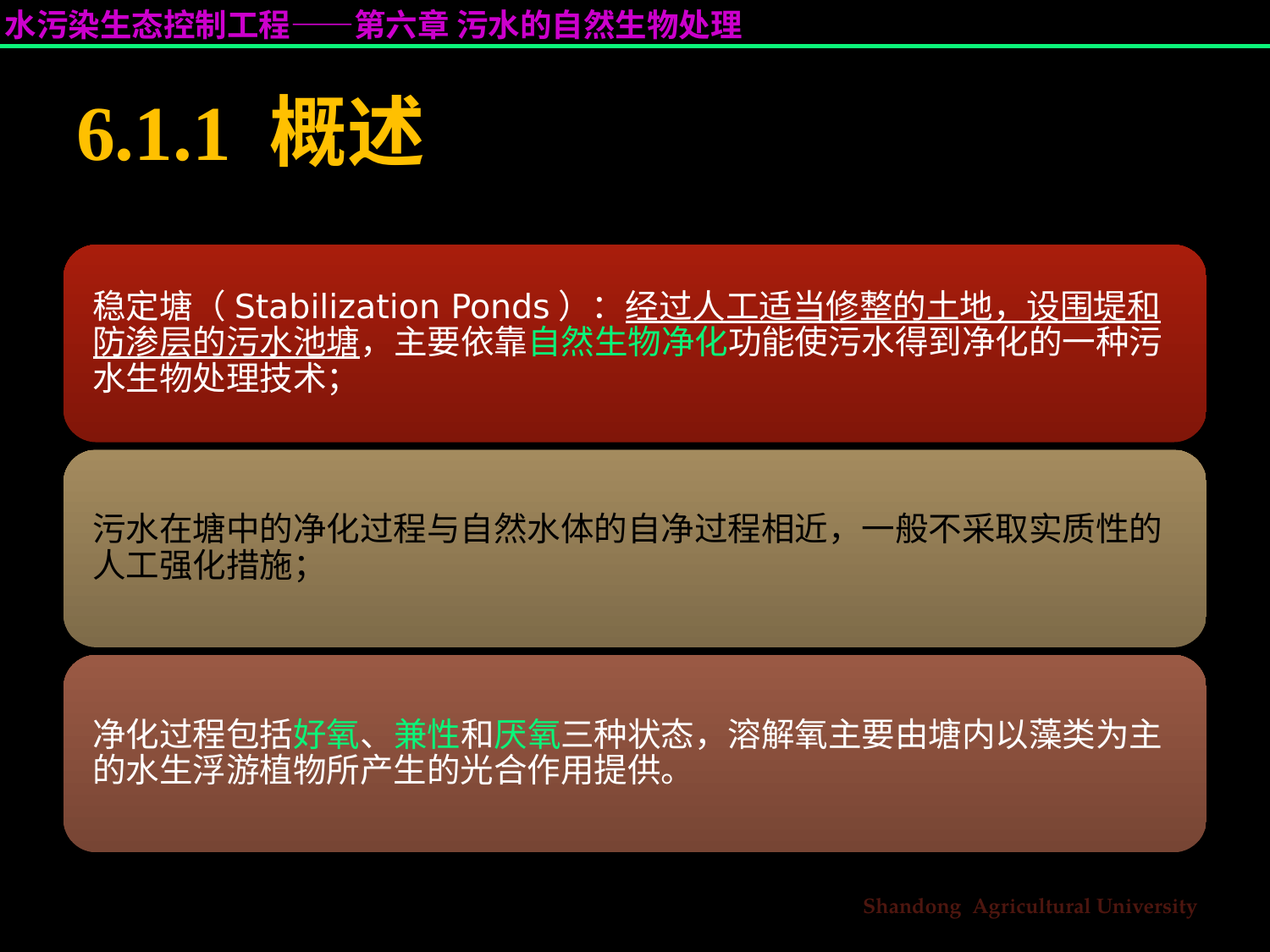

# 6.1.1 概述
稳定塘（Stabilization Ponds）：经过人工适当修整的土地，设围堤和防渗层的污水池塘，主要依靠自然生物净化功能使污水得到净化的一种污水生物处理技术；
污水在塘中的净化过程与自然水体的自净过程相近，一般不采取实质性的人工强化措施；
净化过程包括好氧、兼性和厌氧三种状态，溶解氧主要由塘内以藻类为主的水生浮游植物所产生的光合作用提供。